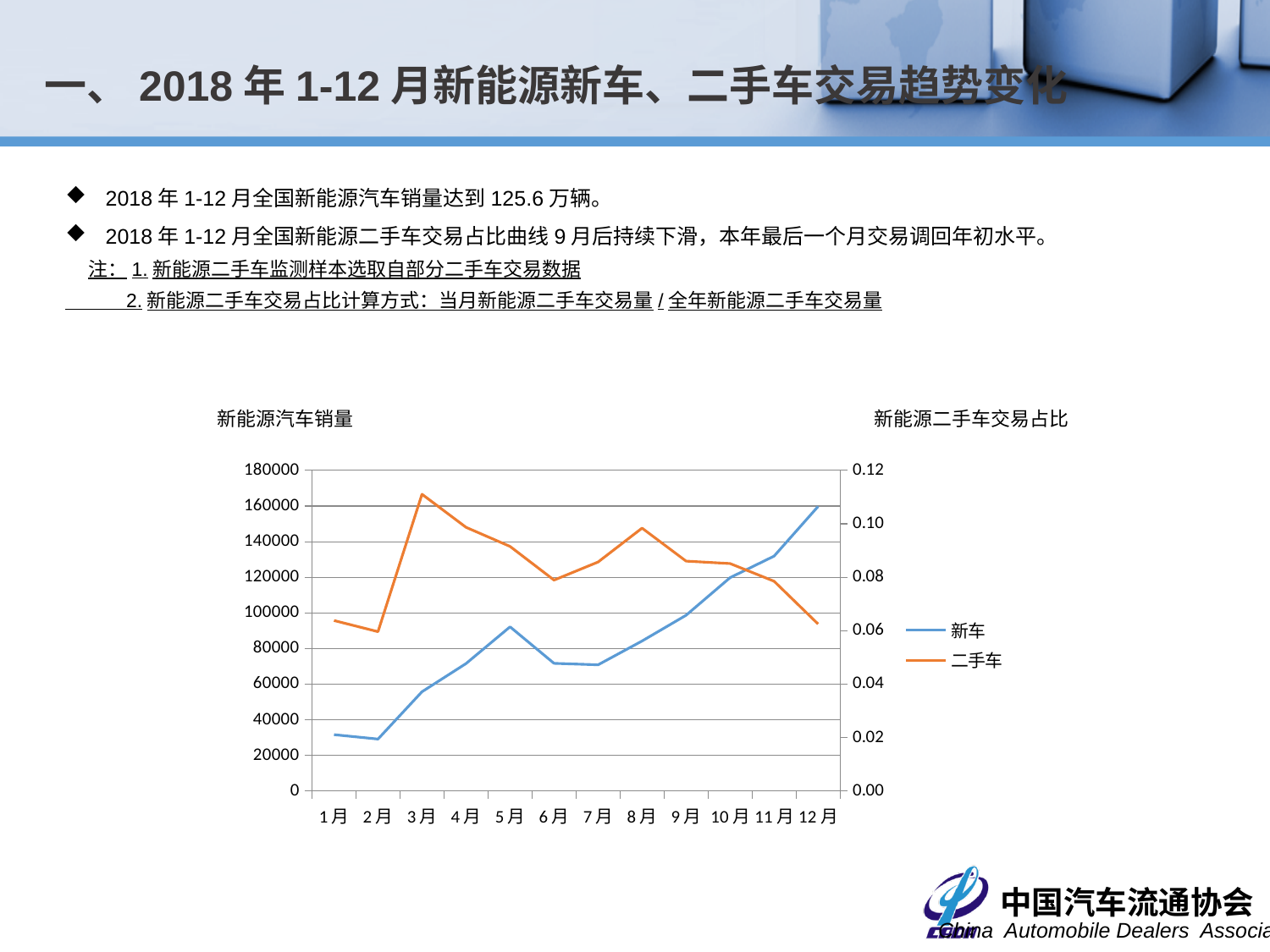

一、2018年1-12月新能源新车、二手车交易趋势变化
2018年1-12月全国新能源汽车销量达到125.6万辆。
2018年1-12月全国新能源二手车交易占比曲线9月后持续下滑，本年最后一个月交易调回年初水平。
    注：1.新能源二手车监测样本选取自部分二手车交易数据
           2.新能源二手车交易占比计算方式：当月新能源二手车交易量/全年新能源二手车交易量
新能源汽车销量
新能源二手车交易占比

### Chart

| Category | 新车 | 二手车 |
|---|---|---|
| 1月 | 31638.0 | 0.0638232795242141 |
| 2月 | 29150.0 | 0.059643160577740016 |
| 3月 | 55723.0 | 0.11106202209005947 |
| 4月 | 71529.0 | 0.09869158878504673 |
| 5月 | 92188.0 | 0.09155480033984707 |
| 6月 | 71660.0 | 0.078946474086661 |
| 7月 | 70835.0 | 0.08570943075615972 |
| 8月 | 84226.0 | 0.0983857264231096 |
| 9月 | 98667.0 | 0.08604927782497876 |
| 10月 | 119793.0 | 0.08513169073916738 |
| 11月 | 131880.0 | 0.07850467289719626 |
| 12月 | 159751.0 | 0.06249787595581988 |